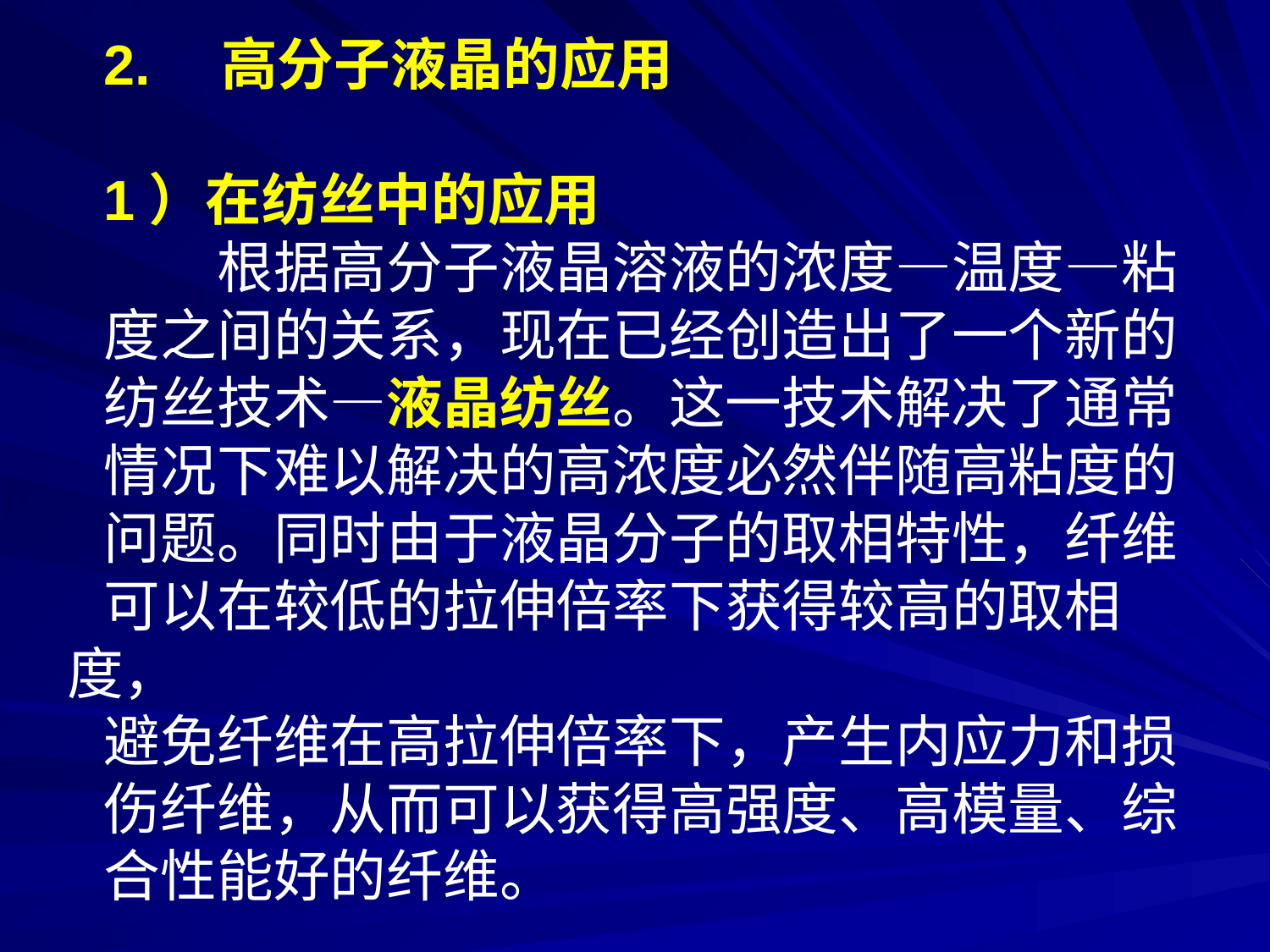

2.　高分子液晶的应用

1）在纺丝中的应用
　　根据高分子液晶溶液的浓度—温度—粘
度之间的关系，现在已经创造出了一个新的
纺丝技术—液晶纺丝。这一技术解决了通常
情况下难以解决的高浓度必然伴随高粘度的
问题。同时由于液晶分子的取相特性，纤维
可以在较低的拉伸倍率下获得较高的取相度，
避免纤维在高拉伸倍率下，产生内应力和损
伤纤维，从而可以获得高强度、高模量、综
合性能好的纤维。